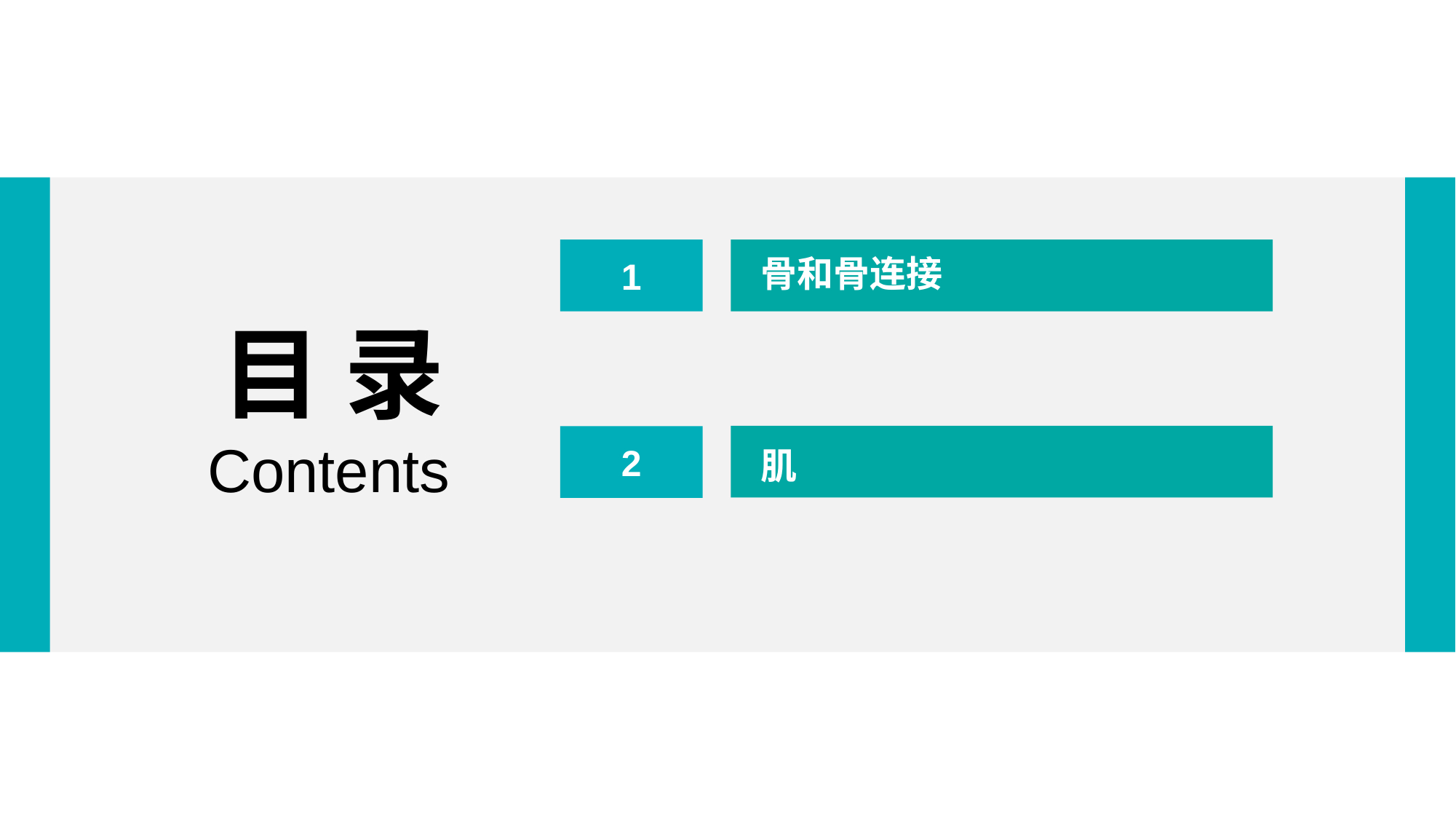

1

骨和骨连接
目 录

2
Contents
肌